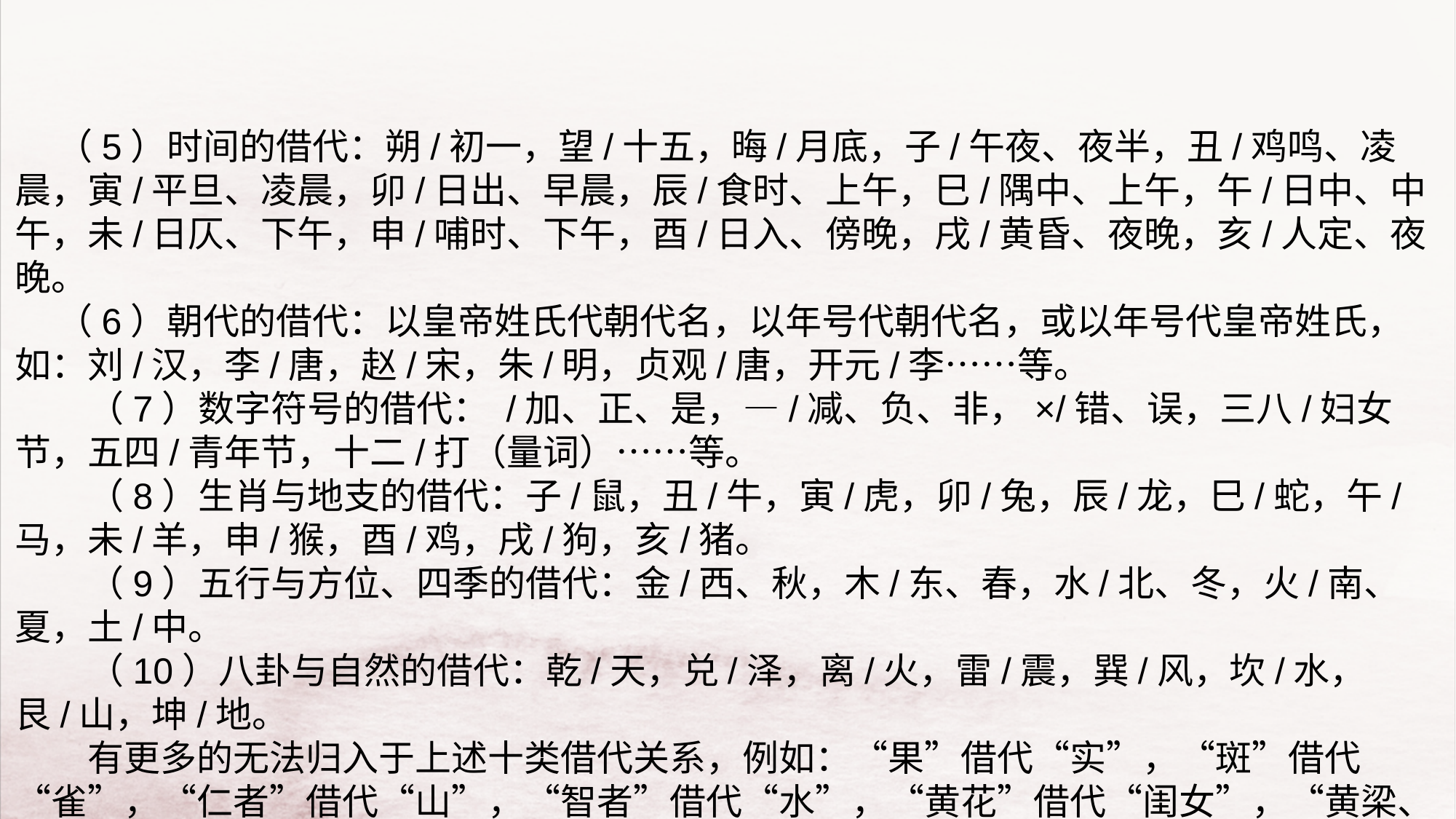

（5）时间的借代：朔/初一，望/十五，晦/月底，子/午夜、夜半，丑/鸡鸣、凌晨，寅/平旦、凌晨，卯/日出、早晨，辰/食时、上午，巳/隅中、上午，午/日中、中午，未/日仄、下午，申/哺时、下午，酉/日入、傍晚，戌/黄昏、夜晚，亥/人定、夜晚。
    （6）朝代的借代：以皇帝姓氏代朝代名，以年号代朝代名，或以年号代皇帝姓氏，如：刘/汉，李/唐，赵/宋，朱/明，贞观/唐，开元/李……等。
　　（7）数字符号的借代： /加、正、是，―/减、负、非，×/错、误，三八/妇女节，五四/青年节，十二/打（量词）……等。
　　（8）生肖与地支的借代：子/鼠，丑/牛，寅/虎，卯/兔，辰/龙，巳/蛇，午/马，未/羊，申/猴，酉/鸡，戌/狗，亥/猪。
　　（9）五行与方位、四季的借代：金/西、秋，木/东、春，水/北、冬，火/南、夏，土/中。
　　（10）八卦与自然的借代：乾/天，兑/泽，离/火，雷/震，巽/风，坎/水，艮/山，坤/地。
　　有更多的无法归入于上述十类借代关系，例如：“果”借代“实”，“斑”借代“雀”，“仁者”借代“山”，“智者”借代“水”，“黄花”借代“闺女”，“黄梁、南柯、红楼”都可以用来借代“梦”，实在是不胜枚举。